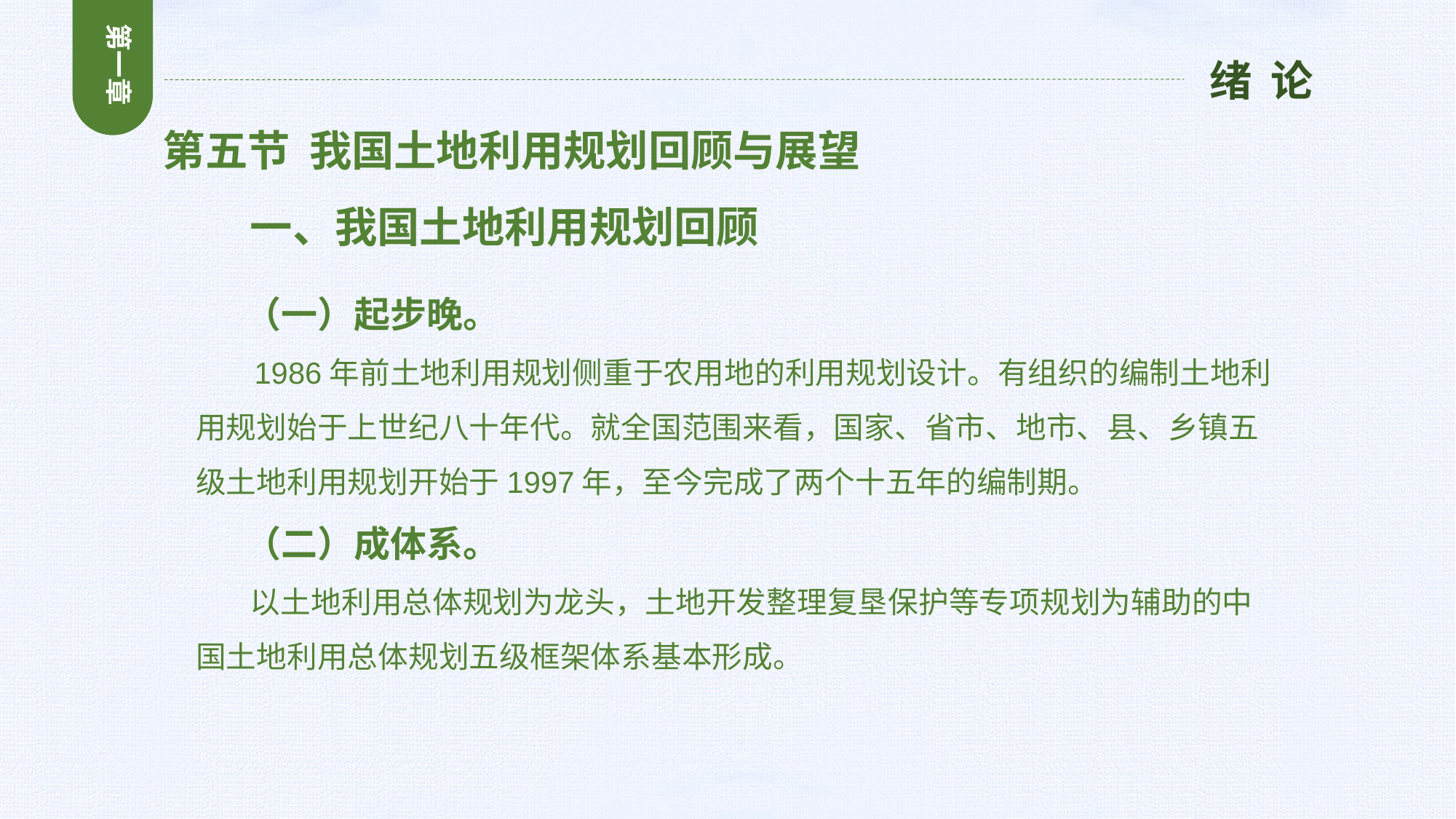

第一章
绪  论
第五节  我国土地利用规划回顾与展望
        一、我国土地利用规划回顾
      （一）起步晚。
       1986年前土地利用规划侧重于农用地的利用规划设计。有组织的编制土地利用规划始于上世纪八十年代。就全国范围来看，国家、省市、地市、县、乡镇五级土地利用规划开始于1997年，至今完成了两个十五年的编制期。
      （二）成体系。
       以土地利用总体规划为龙头，土地开发整理复垦保护等专项规划为辅助的中国土地利用总体规划五级框架体系基本形成。